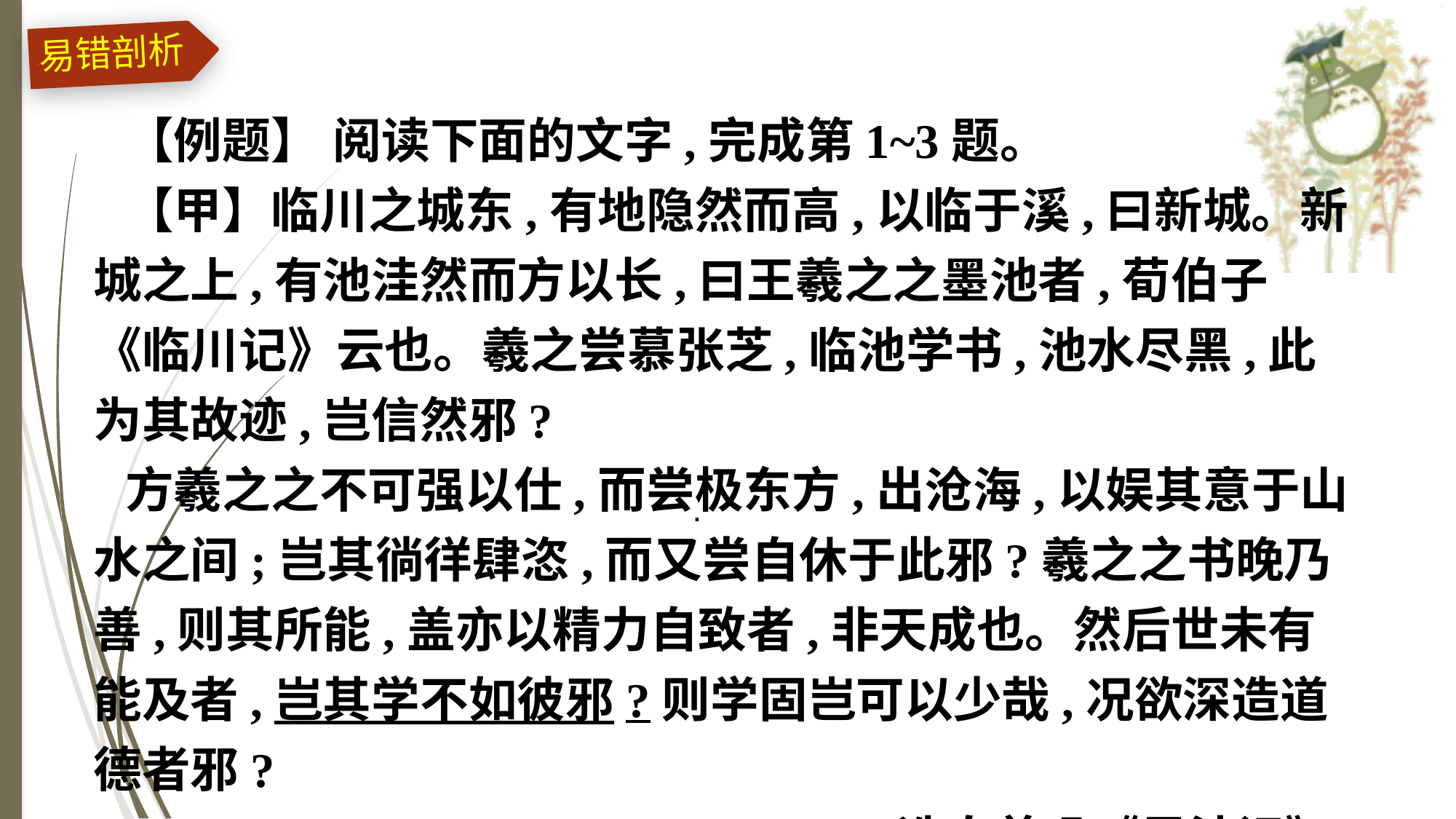

易错剖析
【例题】 阅读下面的文字,完成第1~3题。
【甲】临川之城东,有地隐然而高,以临于溪,曰新城。新城之上,有池洼然而方以长,曰王羲之之墨池者,荀伯子《临川记》云也。羲之尝慕张芝,临池学书,池水尽黑,此为其故迹,岂信然邪?
方羲之之不可强以仕,而尝极东方,出沧海,以娱其意于山水之间;岂其徜徉肆恣,而又尝自休于此邪?羲之之书晚乃善,则其所能,盖亦以精力自致者,非天成也。然后世未有能及者,岂其学不如彼邪?则学固岂可以少哉,况欲深造道德者邪?
(选自曾巩《墨池记》)
·